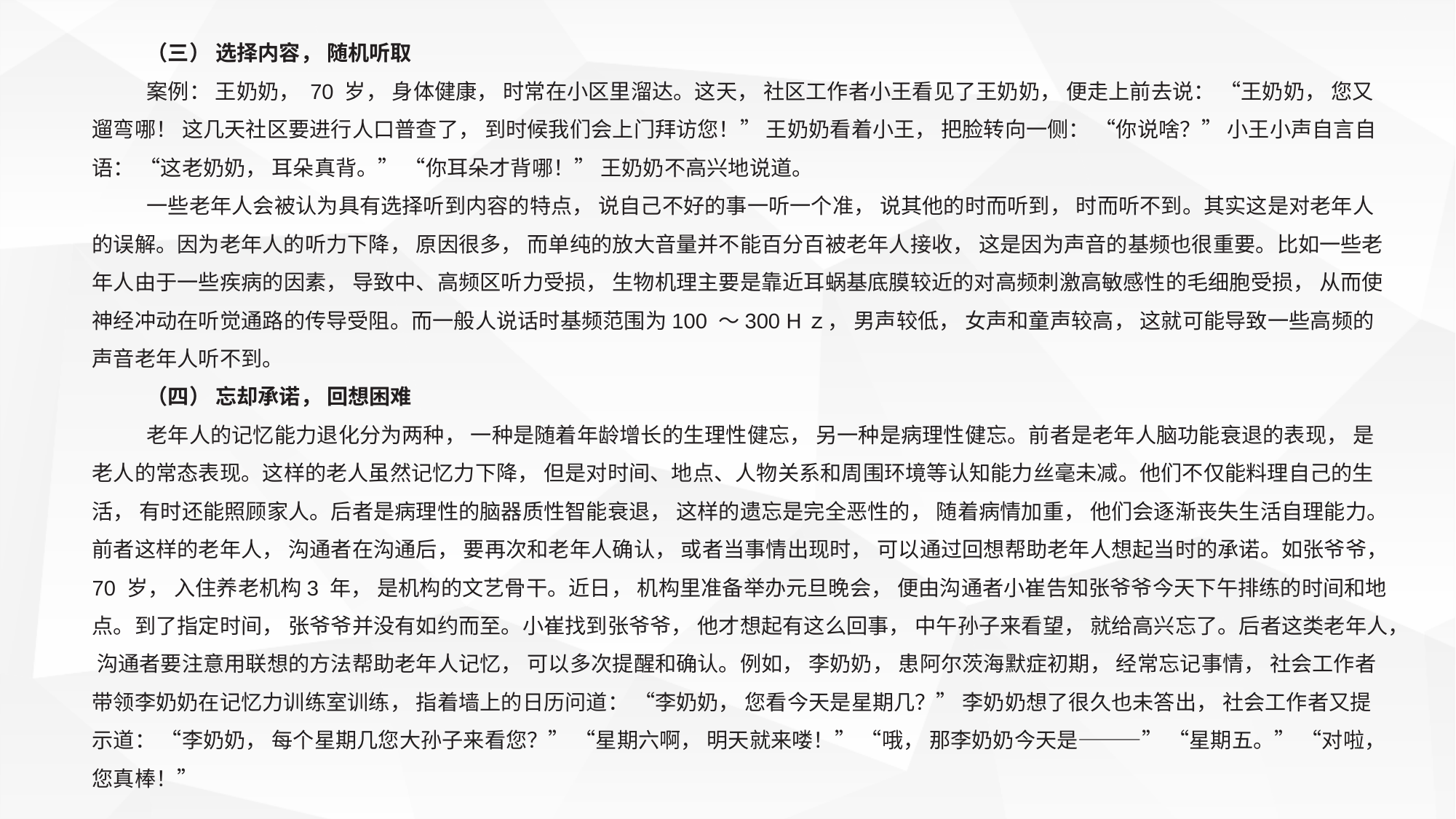

（三） 选择内容， 随机听取
案例： 王奶奶， 70 岁， 身体健康， 时常在小区里溜达。这天， 社区工作者小王看见了王奶奶， 便走上前去说： “王奶奶， 您又遛弯哪！ 这几天社区要进行人口普查了， 到时候我们会上门拜访您！” 王奶奶看着小王， 把脸转向一侧： “你说啥？” 小王小声自言自语： “这老奶奶， 耳朵真背。” “你耳朵才背哪！” 王奶奶不高兴地说道。
一些老年人会被认为具有选择听到内容的特点， 说自己不好的事一听一个准， 说其他的时而听到， 时而听不到。其实这是对老年人的误解。因为老年人的听力下降， 原因很多， 而单纯的放大音量并不能百分百被老年人接收， 这是因为声音的基频也很重要。比如一些老年人由于一些疾病的因素， 导致中、高频区听力受损， 生物机理主要是靠近耳蜗基底膜较近的对高频刺激高敏感性的毛细胞受损， 从而使神经冲动在听觉通路的传导受阻。而一般人说话时基频范围为100 ～300 Hｚ， 男声较低， 女声和童声较高， 这就可能导致一些高频的声音老年人听不到。
（四） 忘却承诺， 回想困难
老年人的记忆能力退化分为两种， 一种是随着年龄增长的生理性健忘， 另一种是病理性健忘。前者是老年人脑功能衰退的表现， 是老人的常态表现。这样的老人虽然记忆力下降， 但是对时间、地点、人物关系和周围环境等认知能力丝毫未减。他们不仅能料理自己的生活， 有时还能照顾家人。后者是病理性的脑器质性智能衰退， 这样的遗忘是完全恶性的， 随着病情加重， 他们会逐渐丧失生活自理能力。前者这样的老年人， 沟通者在沟通后， 要再次和老年人确认， 或者当事情出现时， 可以通过回想帮助老年人想起当时的承诺。如张爷爷， 70 岁， 入住养老机构3 年， 是机构的文艺骨干。近日， 机构里准备举办元旦晚会， 便由沟通者小崔告知张爷爷今天下午排练的时间和地点。到了指定时间， 张爷爷并没有如约而至。小崔找到张爷爷， 他才想起有这么回事， 中午孙子来看望， 就给高兴忘了。后者这类老年人， 沟通者要注意用联想的方法帮助老年人记忆， 可以多次提醒和确认。例如， 李奶奶， 患阿尔茨海默症初期， 经常忘记事情， 社会工作者带领李奶奶在记忆力训练室训练， 指着墙上的日历问道： “李奶奶， 您看今天是星期几？” 李奶奶想了很久也未答出， 社会工作者又提示道： “李奶奶， 每个星期几您大孙子来看您？” “星期六啊， 明天就来喽！” “哦， 那李奶奶今天是———” “星期五。” “对啦， 您真棒！”